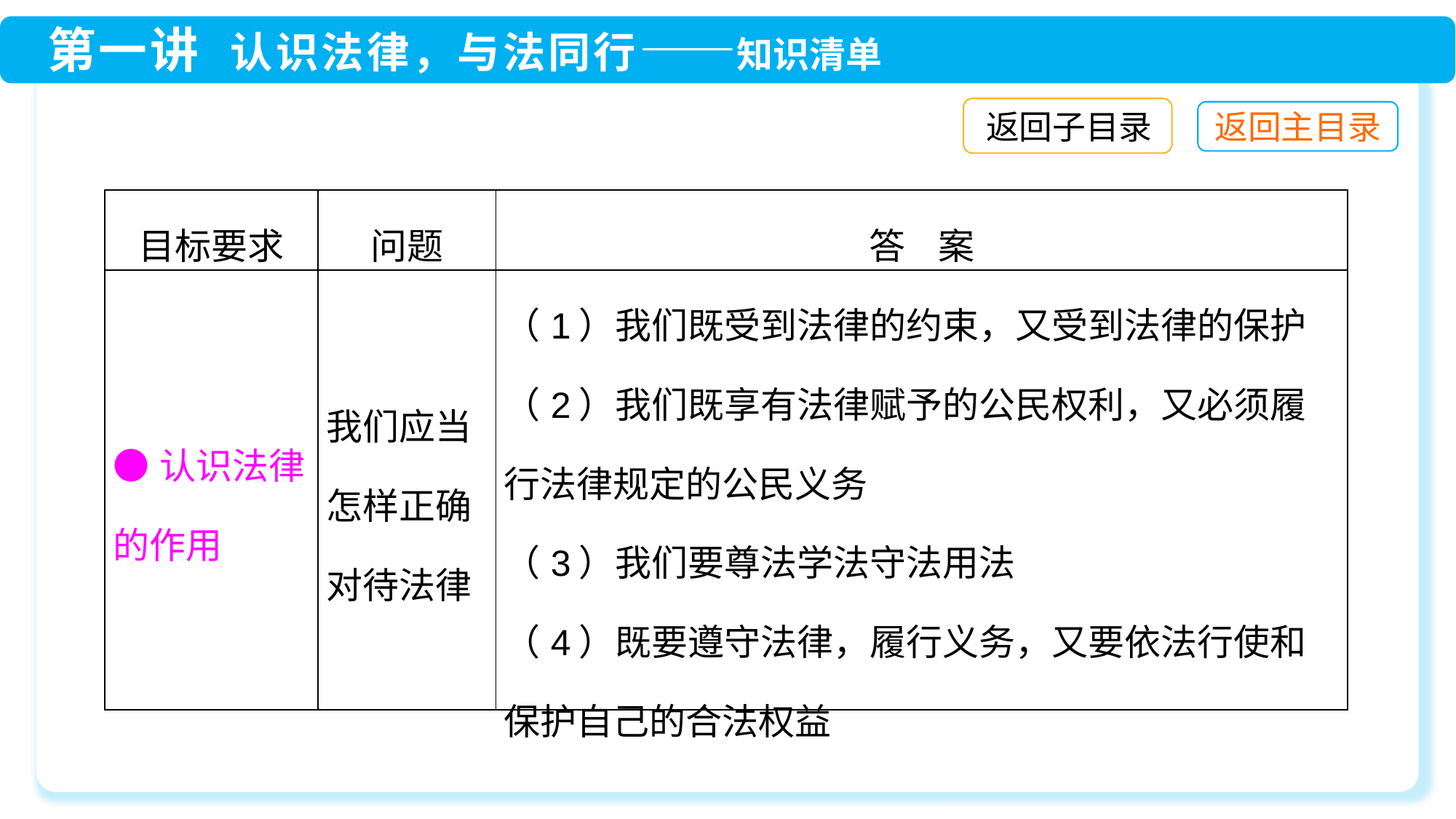

返回子目录
| 目标要求 | 问题 | 答 案 |
| --- | --- | --- |
| ●认识法律的作用 | 我们应当怎样正确对待法律 | （1）我们既受到法律的约束，又受到法律的保护 （2）我们既享有法律赋予的公民权利，又必须履行法律规定的公民义务 （3）我们要尊法学法守法用法 （4）既要遵守法律，履行义务，又要依法行使和保护自己的合法权益 |